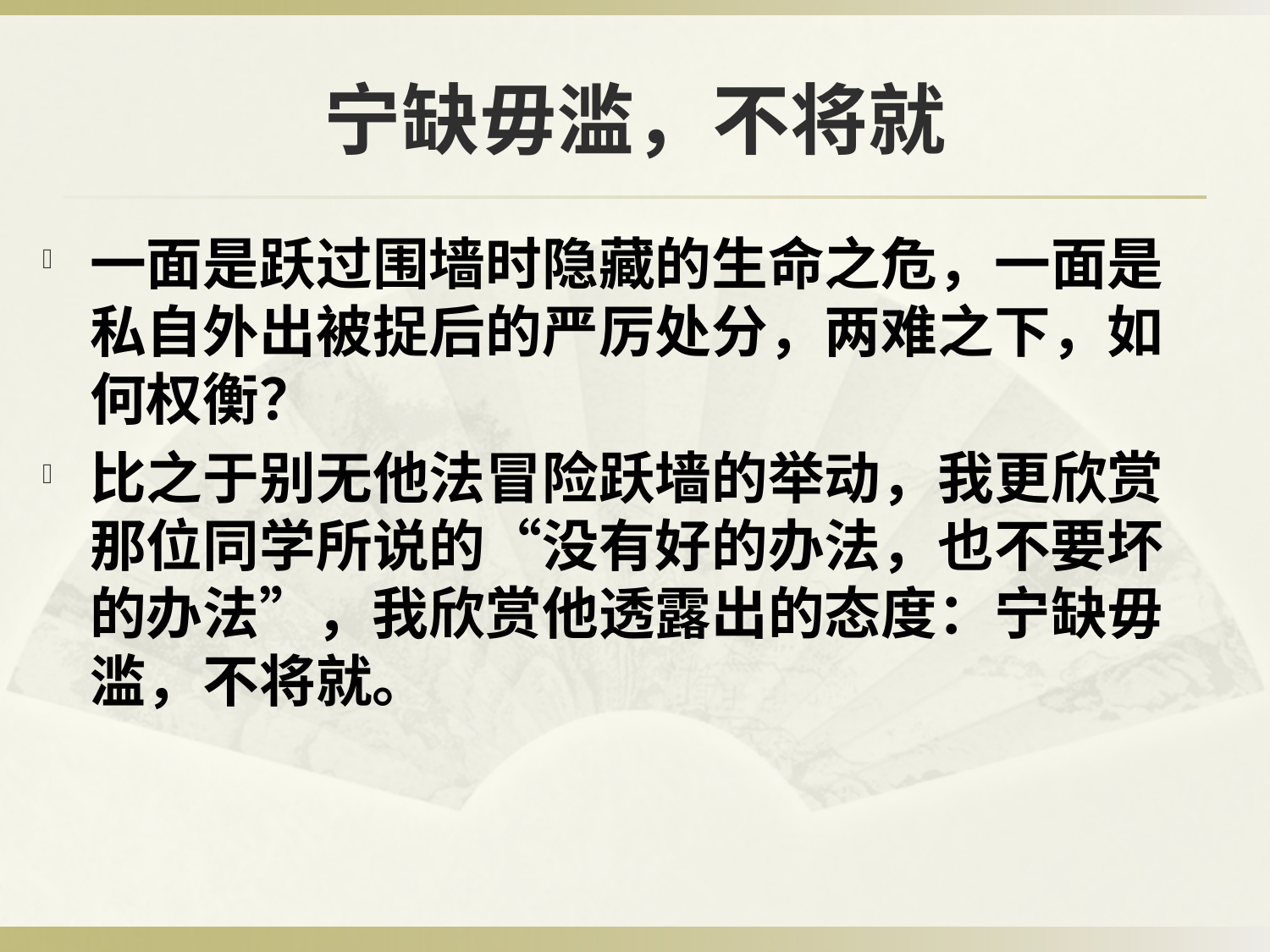

# 宁缺毋滥，不将就
一面是跃过围墙时隐藏的生命之危，一面是私自外出被捉后的严厉处分，两难之下，如何权衡？
比之于别无他法冒险跃墙的举动，我更欣赏那位同学所说的“没有好的办法，也不要坏的办法”，我欣赏他透露出的态度：宁缺毋滥，不将就。